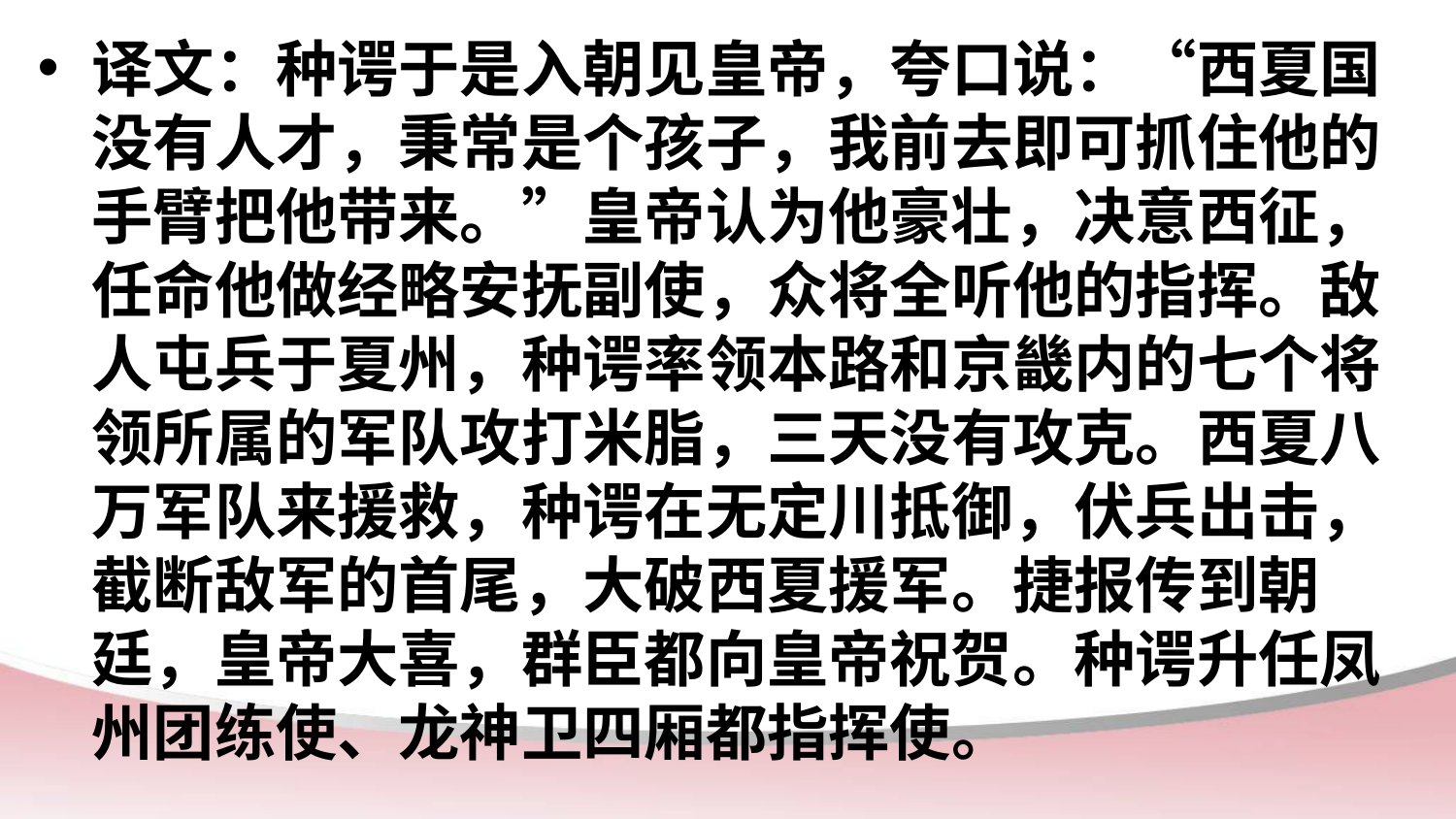

译文：种谔于是入朝见皇帝，夸口说：“西夏国没有人才，秉常是个孩子，我前去即可抓住他的手臂把他带来。”皇帝认为他豪壮，决意西征，任命他做经略安抚副使，众将全听他的指挥。敌人屯兵于夏州，种谔率领本路和京畿内的七个将领所属的军队攻打米脂，三天没有攻克。西夏八万军队来援救，种谔在无定川抵御，伏兵出击，截断敌军的首尾，大破西夏援军。捷报传到朝廷，皇帝大喜，群臣都向皇帝祝贺。种谔升任凤州团练使、龙神卫四厢都指挥使。